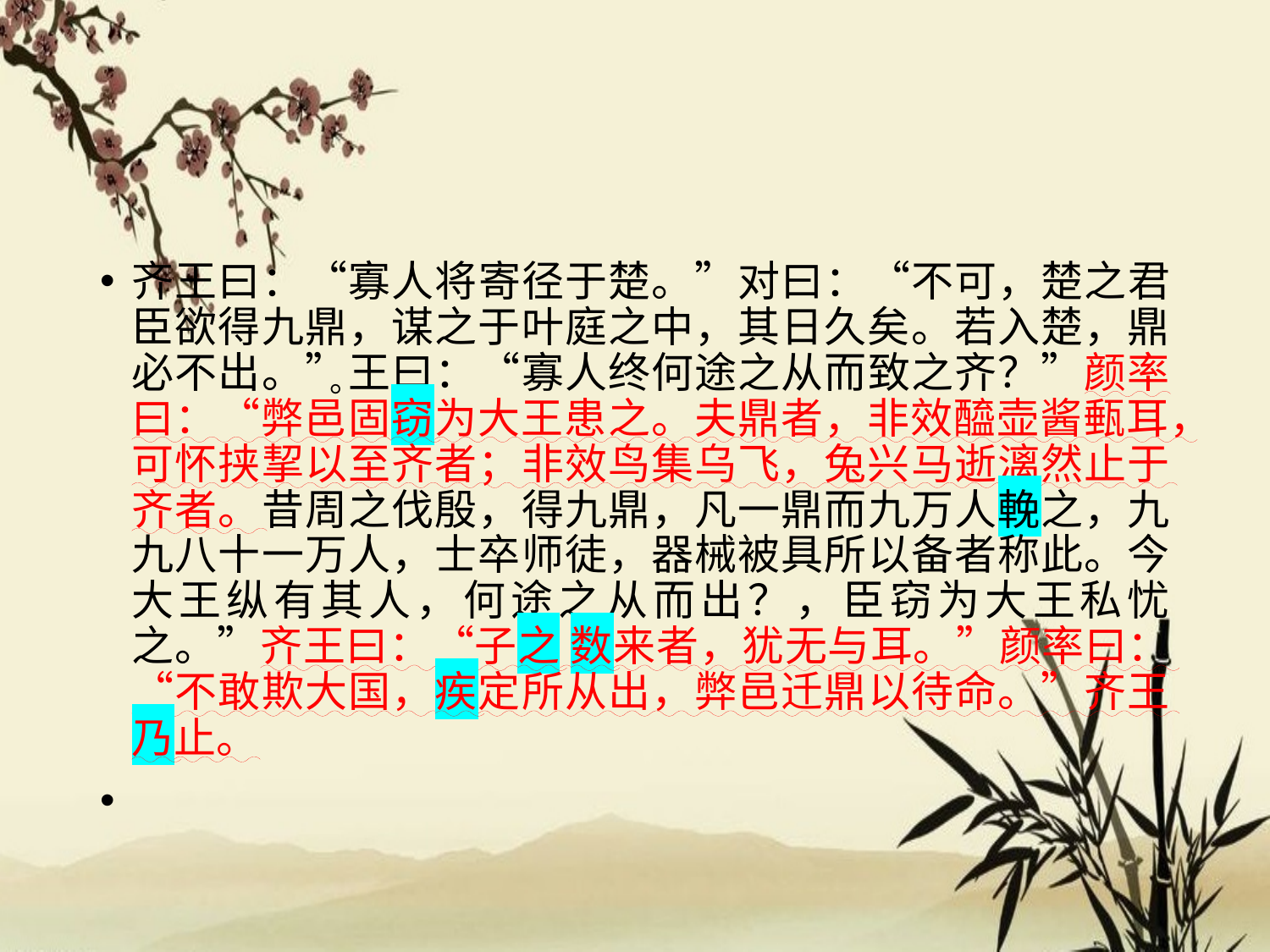

#
齐王曰：“寡人将寄径于楚。”对曰：“不可，楚之君臣欲得九鼎，谋之于叶庭之中，其日久矣。若入楚，鼎必不出。”王曰：“寡人终何途之从而致之齐？”颜率曰：“弊邑固窃为大王患之。夫鼎者，非效醯壶酱甀耳，可怀挟挈以至齐者；非效鸟集乌飞，兔兴马逝漓然止于齐者。昔周之伐殷，得九鼎，凡一鼎而九万人輓之，九九八十一万人，士卒师徒，器械被具所以备者称此。今大王纵有其人，何途之从而出？，臣窃为大王私忧之。”齐王曰：“子之 数来者，犹无与耳。”颜率曰：“不敢欺大国，疾定所从出，弊邑迁鼎以待命。”齐王乃止。

。